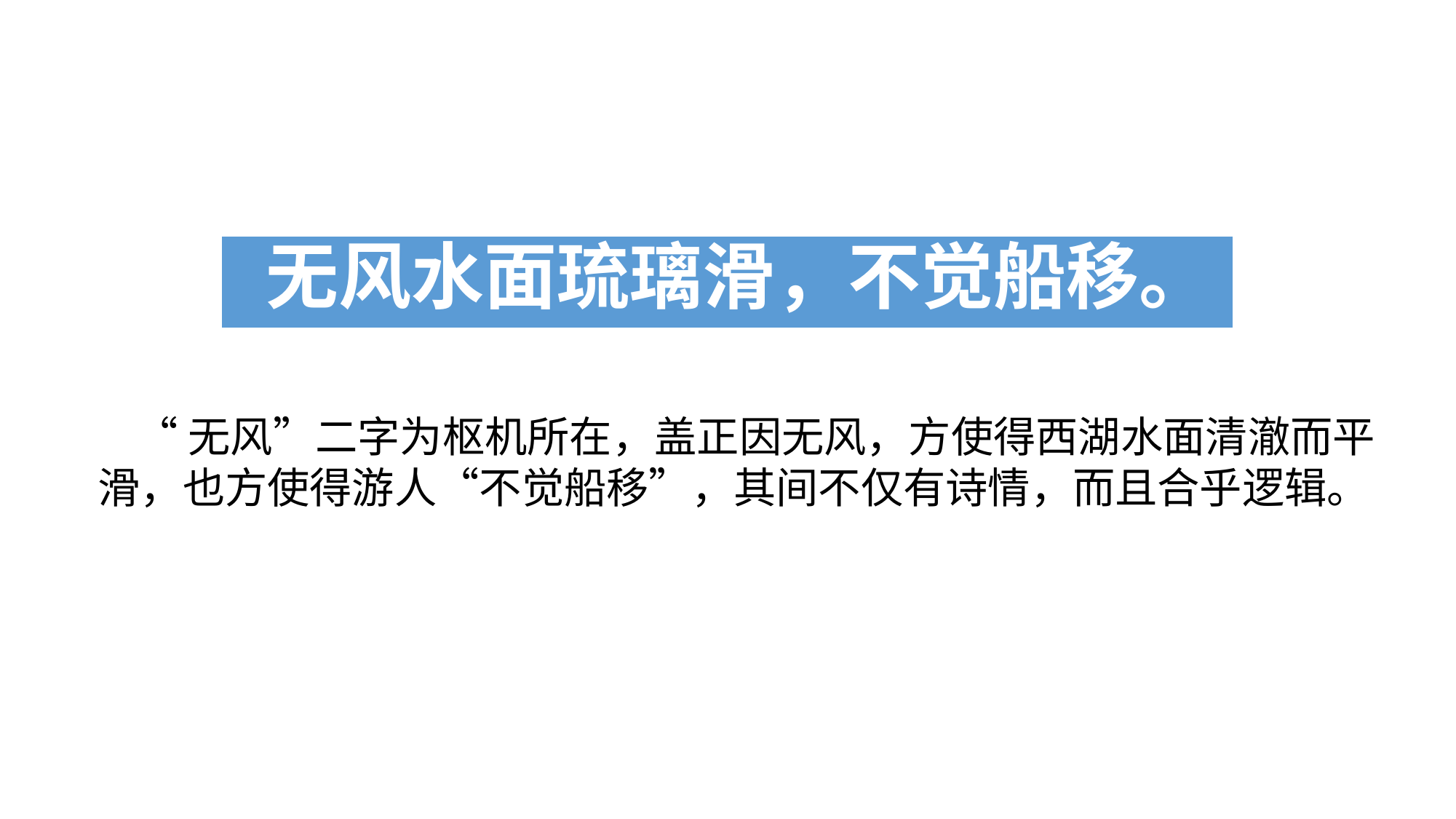

无风水面琉璃滑，不觉船移。
    “无风”二字为枢机所在，盖正因无风，方使得西湖水面清澈而平滑，也方使得游人“不觉船移”，其间不仅有诗情，而且合乎逻辑。